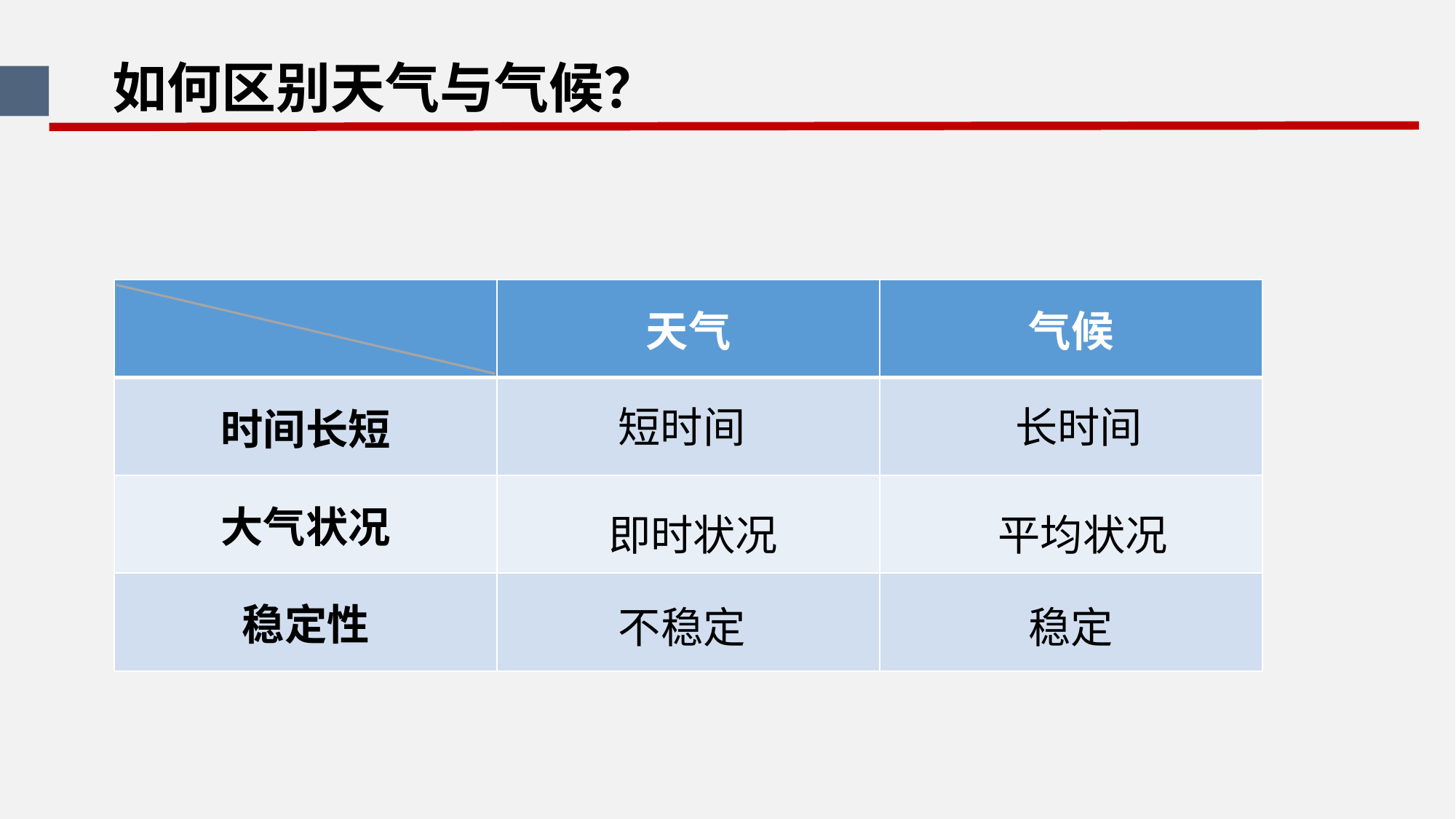

如何区别天气与气候？

|  | 天气 | 气候 |
| --- | --- | --- |
| 时间长短 |  |  |
| 大气状况 |  |  |
| 稳定性 |  |  |
短时间
长时间
即时状况
平均状况
不稳定
稳定